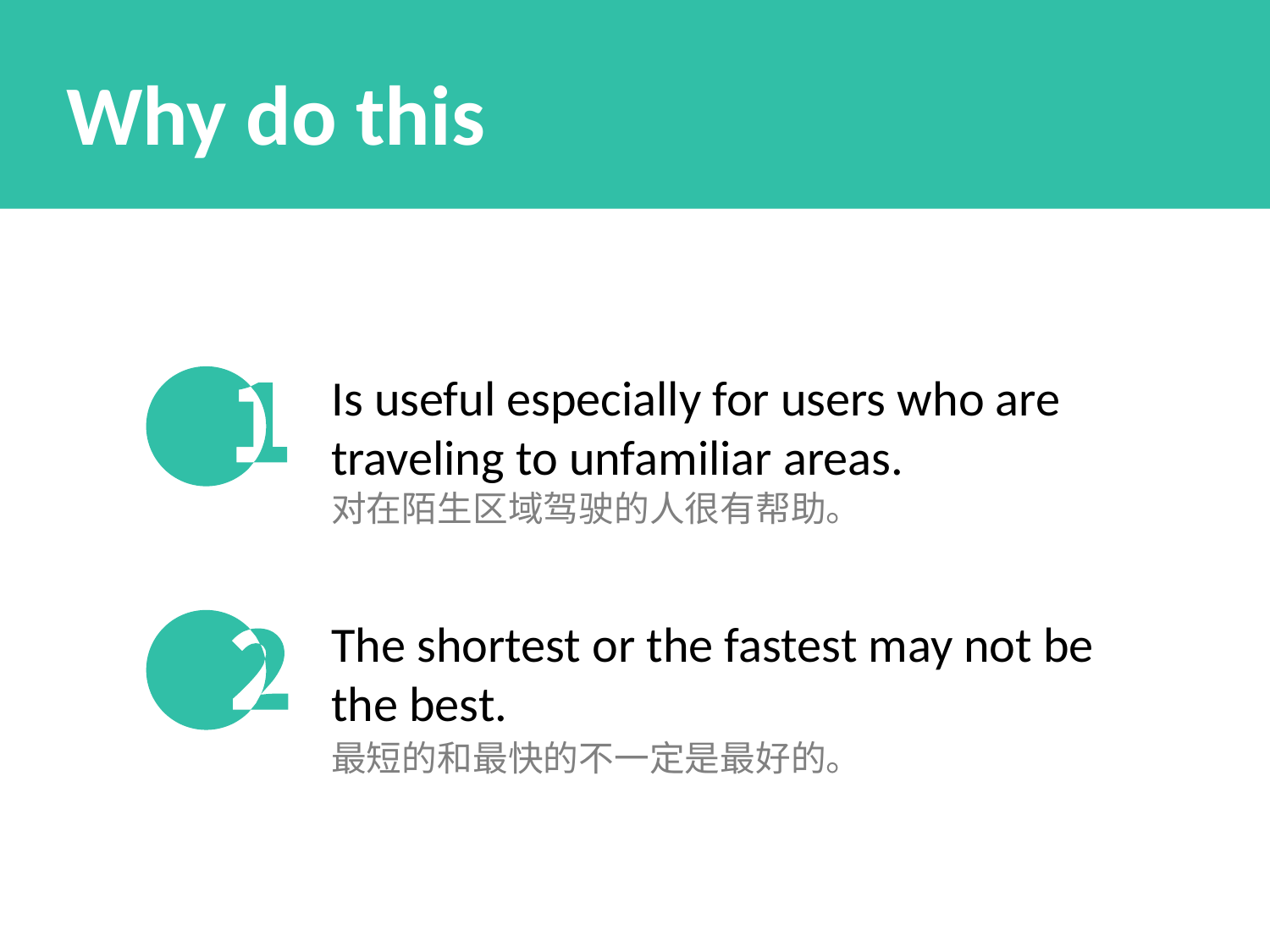

Why do this
Is useful especially for users who are traveling to unfamiliar areas.

对在陌生区域驾驶的人很有帮助。
The shortest or the fastest may not be the best.

最短的和最快的不一定是最好的。